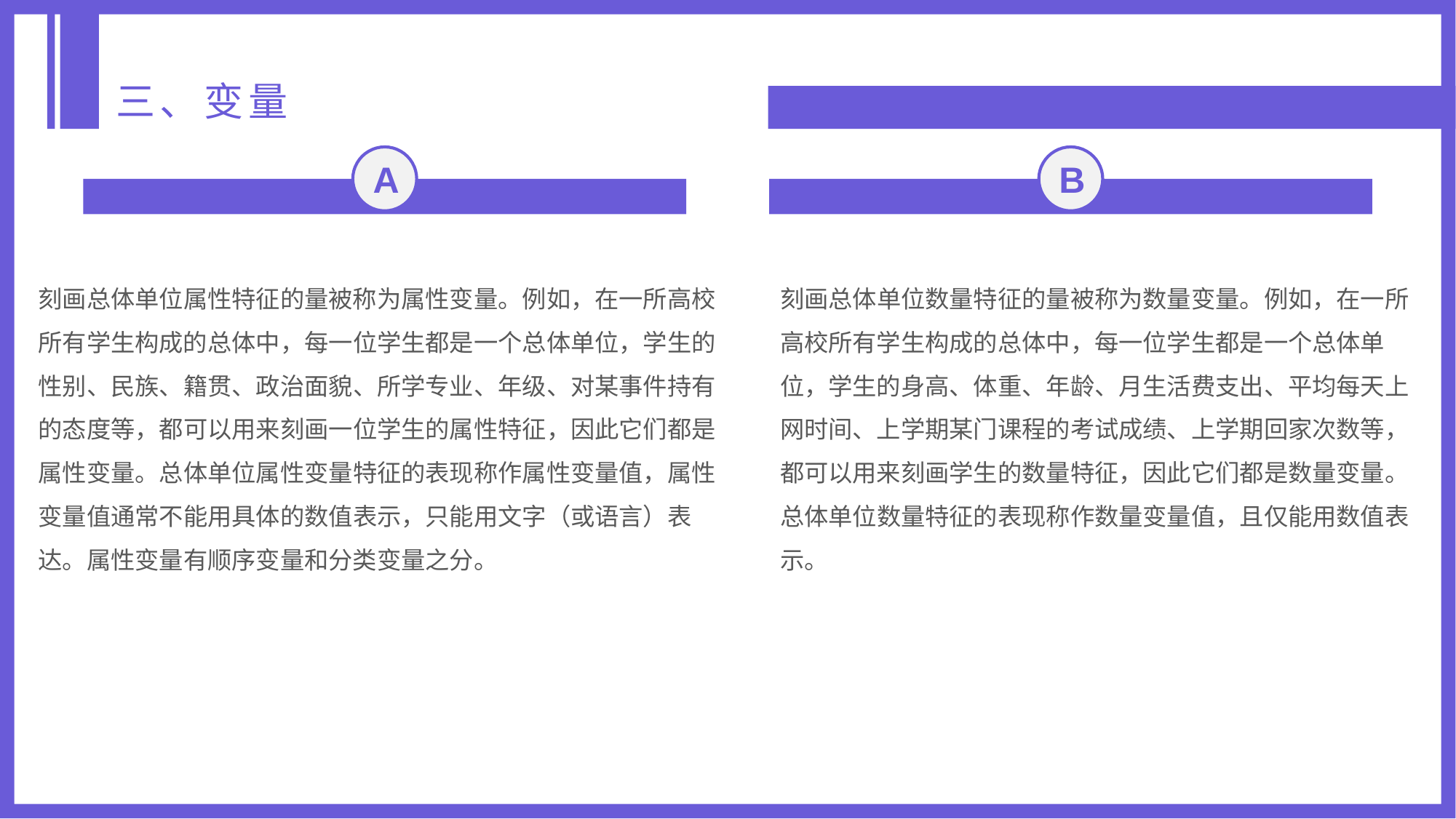

三、变量
A
B

刻画总体单位属性特征的量被称为属性变量。例如，在一所高校所有学生构成的总体中，每一位学生都是一个总体单位，学生的性别、民族、籍贯、政治面貌、所学专业、年级、对某事件持有的态度等，都可以用来刻画一位学生的属性特征，因此它们都是属性变量。总体单位属性变量特征的表现称作属性变量值，属性变量值通常不能用具体的数值表示，只能用文字（或语言）表达。属性变量有顺序变量和分类变量之分。
刻画总体单位数量特征的量被称为数量变量。例如，在一所高校所有学生构成的总体中，每一位学生都是一个总体单位，学生的身高、体重、年龄、月生活费支出、平均每天上网时间、上学期某门课程的考试成绩、上学期回家次数等，都可以用来刻画学生的数量特征，因此它们都是数量变量。总体单位数量特征的表现称作数量变量值，且仅能用数值表示。